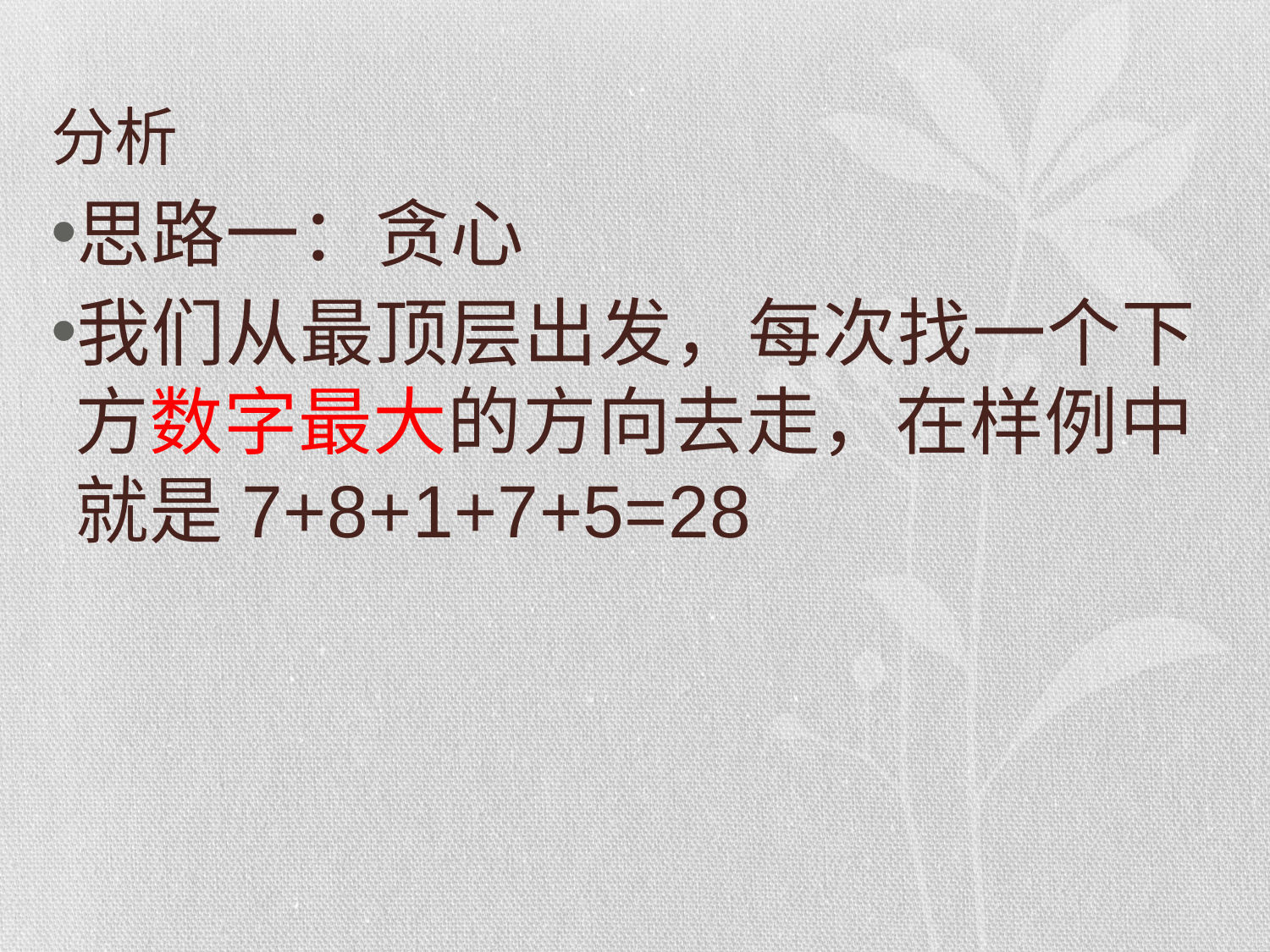

# 分析
思路一：贪心
我们从最顶层出发，每次找一个下方数字最大的方向去走，在样例中就是7+8+1+7+5=28